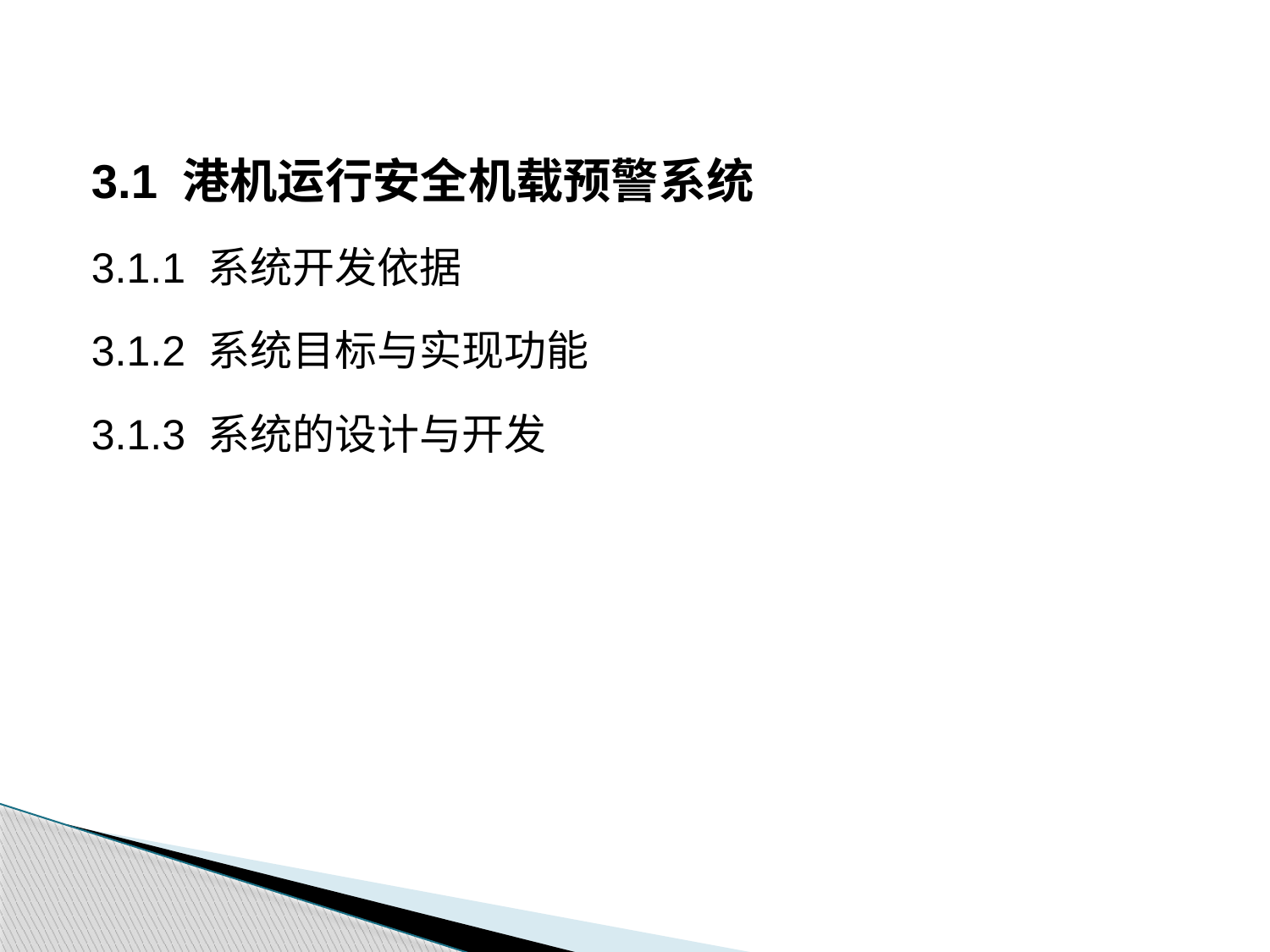

3.1 港机运行安全机载预警系统
3.1.1 系统开发依据
3.1.2 系统目标与实现功能
3.1.3 系统的设计与开发